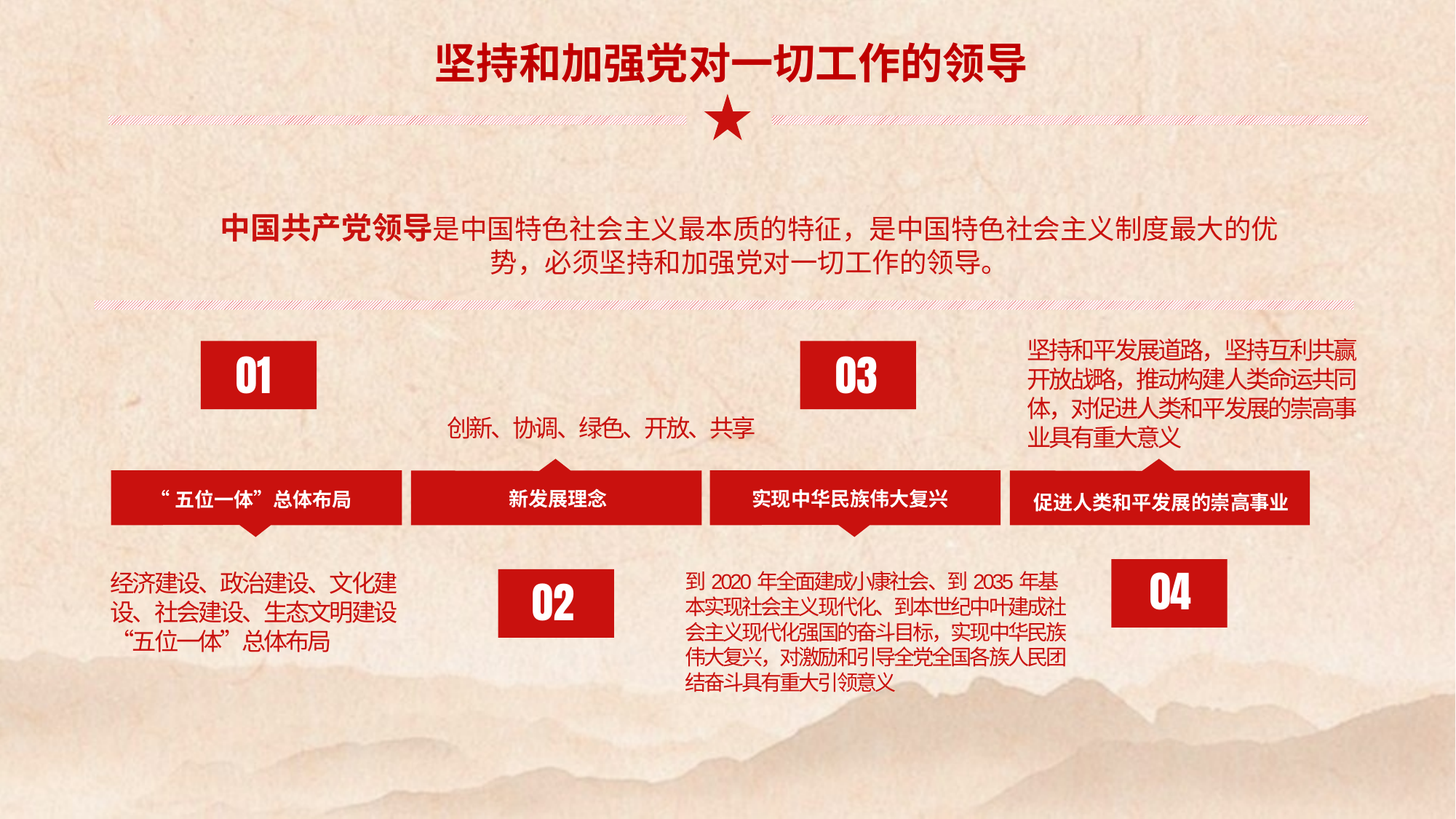

坚持和加强党对一切工作的领导

中国共产党领导是中国特色社会主义最本质的特征，是中国特色社会主义制度最大的优势，必须坚持和加强党对一切工作的领导。

坚持和平发展道路，坚持互利共赢开放战略，推动构建人类命运共同体，对促进人类和平发展的崇高事业具有重大意义

01
03
创新、协调、绿色、开放、共享

实现中华民族伟大复兴
新发展理念
“五位一体”总体布局
促进人类和平发展的崇高事业

到2020年全面建成小康社会、到2035年基本实现社会主义现代化、到本世纪中叶建成社会主义现代化强国的奋斗目标，实现中华民族伟大复兴，对激励和引导全党全国各族人民团结奋斗具有重大引领意义

04
经济建设、政治建设、文化建设、社会建设、生态文明建设“五位一体”总体布局

02